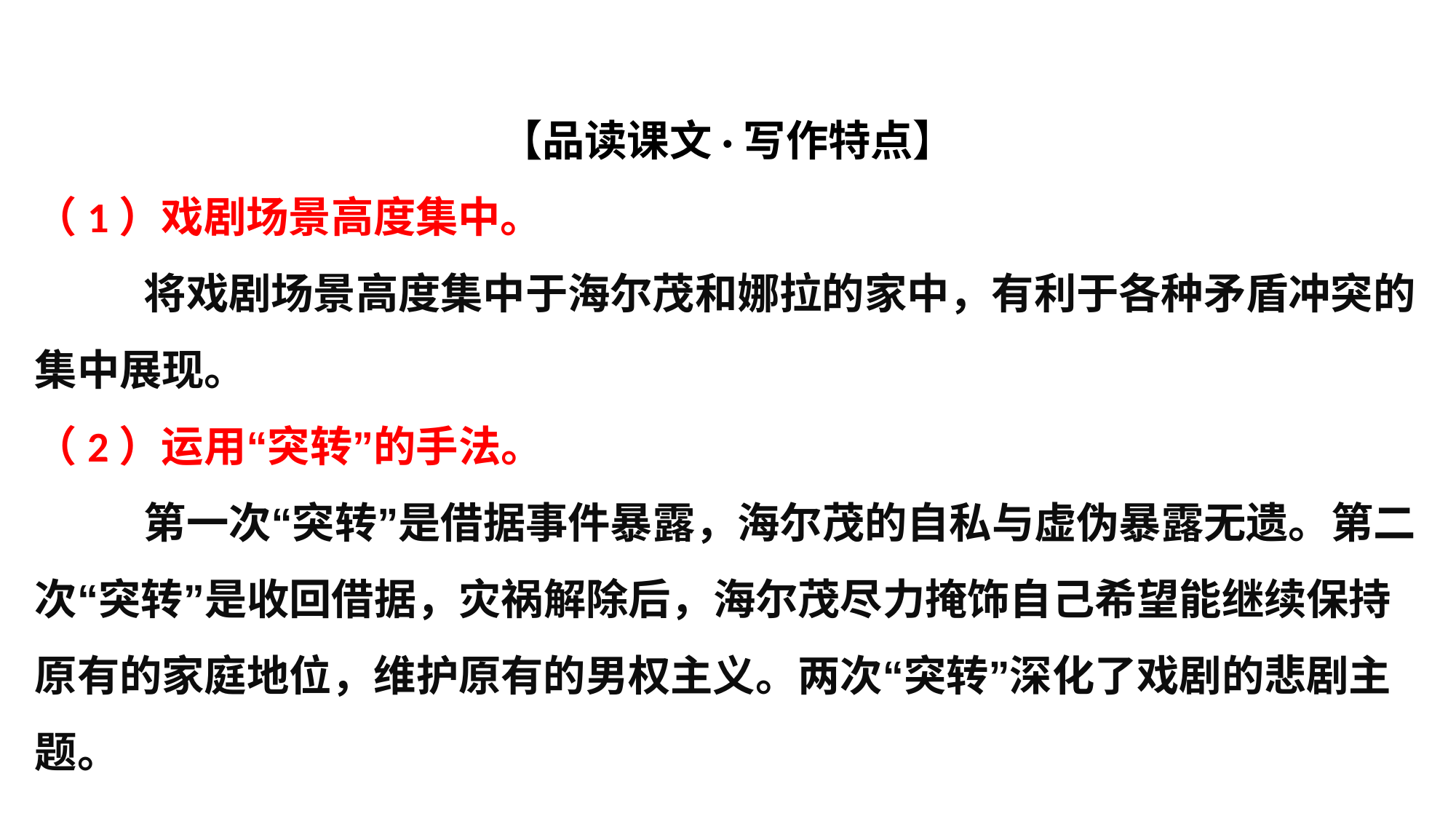

【品读课文·写作特点】
（1）戏剧场景高度集中。
	将戏剧场景高度集中于海尔茂和娜拉的家中，有利于各种矛盾冲突的集中展现。
（2）运用“突转”的手法。
	第一次“突转”是借据事件暴露，海尔茂的自私与虚伪暴露无遗。第二次“突转”是收回借据，灾祸解除后，海尔茂尽力掩饰自己希望能继续保持原有的家庭地位，维护原有的男权主义。两次“突转”深化了戏剧的悲剧主题。